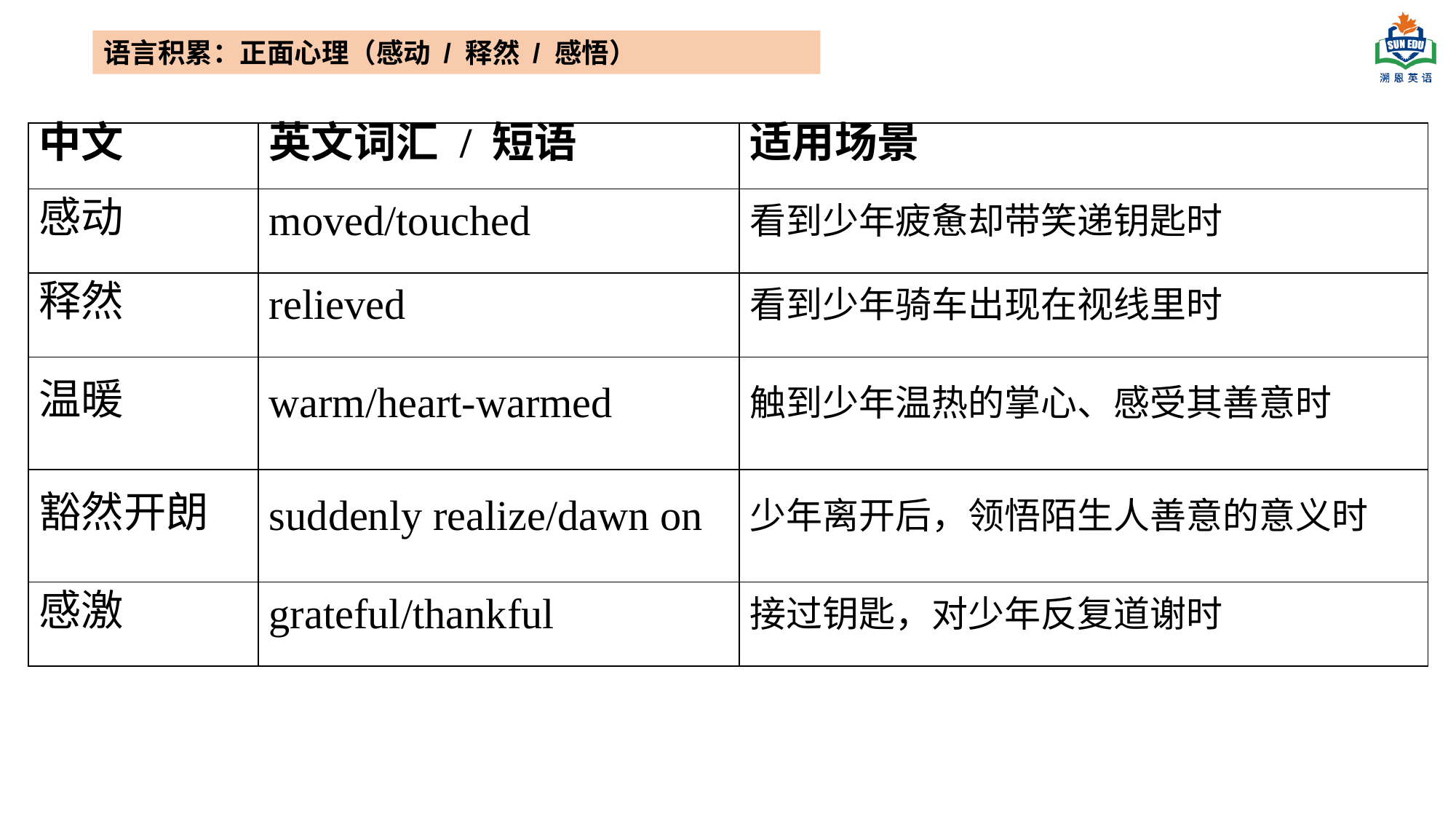

语言积累：正面心理（感动 / 释然 / 感悟）
| 中文 | 英文词汇 / 短语 | 适用场景 |
| --- | --- | --- |
| 感动 | moved/touched | 看到少年疲惫却带笑递钥匙时 |
| 释然 | relieved | 看到少年骑车出现在视线里时 |
| 温暖 | warm/heart-warmed | 触到少年温热的掌心、感受其善意时 |
| 豁然开朗 | suddenly realize/dawn on | 少年离开后，领悟陌生人善意的意义时 |
| 感激 | grateful/thankful | 接过钥匙，对少年反复道谢时 |